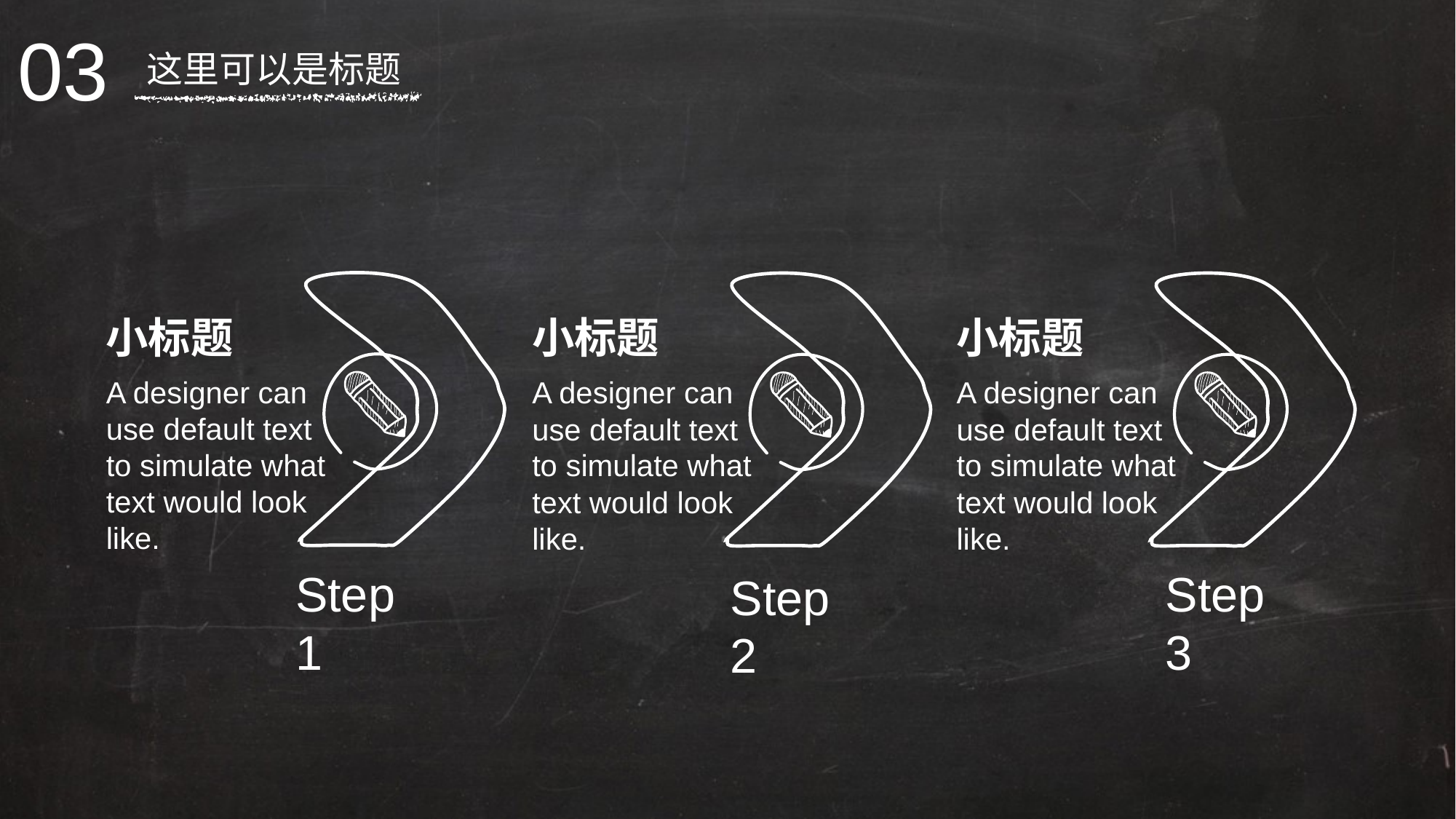

03
这里可以是标题

小标题
小标题
小标题

A designer can use default text to simulate what text would look like.
A designer can use default text to simulate what text would look like.
A designer can use default text to simulate what text would look like.

Step 1
Step 3
Step 2